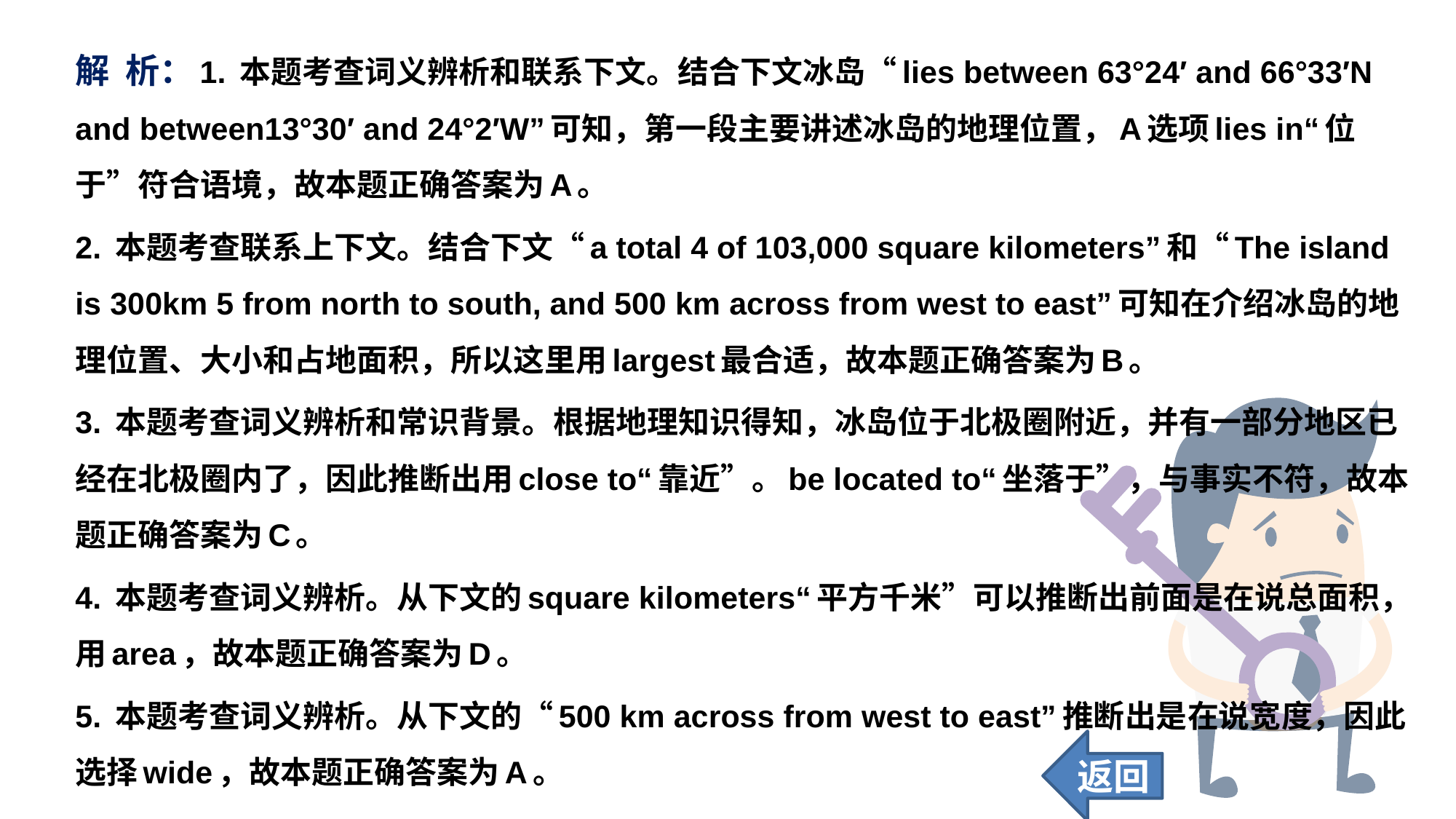

解  析：1. 本题考查词义辨析和联系下文。结合下文冰岛“lies between 63°24′ and 66°33′N and between13°30′ and 24°2′W”可知，第一段主要讲述冰岛的地理位置，A选项lies in“位于”符合语境，故本题正确答案为A。
2. 本题考查联系上下文。结合下文“a total 4 of 103,000 square kilometers”和“The island is 300km 5 from north to south, and 500 km across from west to east”可知在介绍冰岛的地理位置、大小和占地面积，所以这里用largest最合适，故本题正确答案为B。
3. 本题考查词义辨析和常识背景。根据地理知识得知，冰岛位于北极圈附近，并有一部分地区已经在北极圈内了，因此推断出用close to“靠近”。be located to“坐落于”，与事实不符，故本题正确答案为C。
4. 本题考查词义辨析。从下文的square kilometers“平方千米”可以推断出前面是在说总面积，用area，故本题正确答案为D。
5. 本题考查词义辨析。从下文的“500 km across from west to east”推断出是在说宽度，因此选择wide，故本题正确答案为A。

返回
73